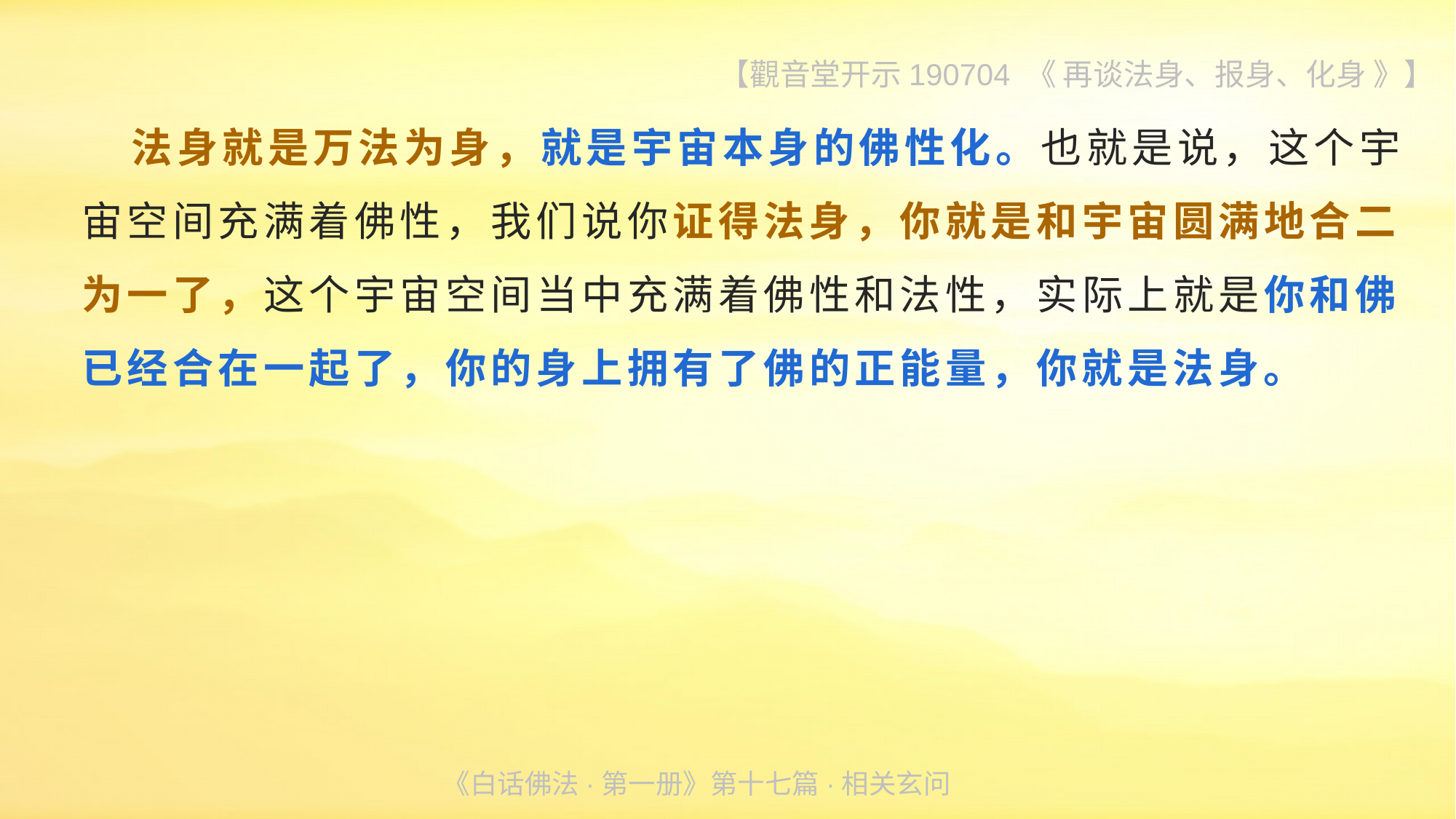

【觀音堂开示190704 《 再谈法身、报身、化身 》】
   法身就是万法为身，就是宇宙本身的佛性化。也就是说，这个宇宙空间充满着佛性，我们说你证得法身，你就是和宇宙圆满地合二为一了，这个宇宙空间当中充满着佛性和法性，实际上就是你和佛已经合在一起了，你的身上拥有了佛的正能量，你就是法身。
《白话佛法·第一册》第十七篇·相关玄问